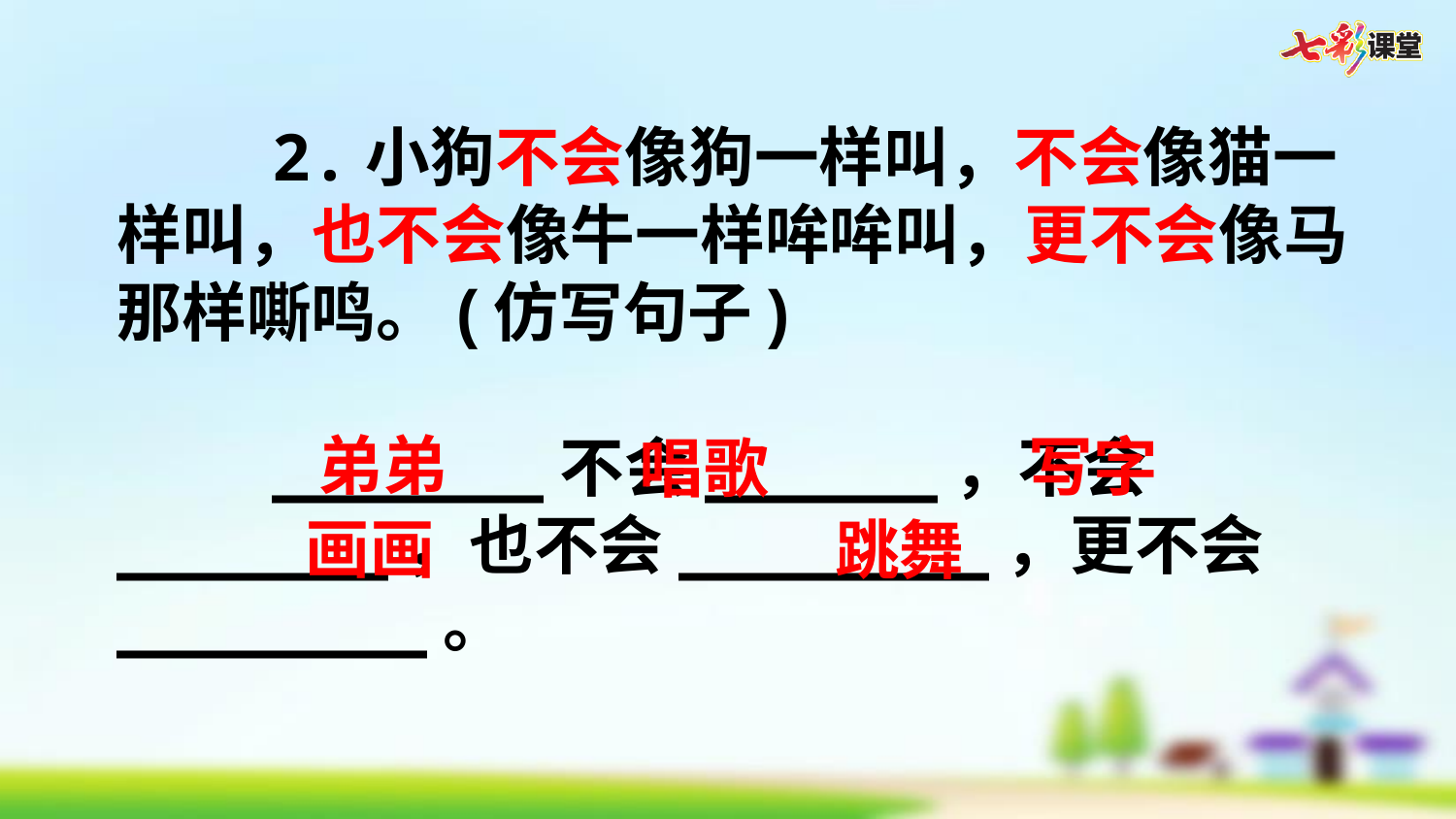

2.小狗不会像狗一样叫，不会像猫一样叫，也不会像牛一样哞哞叫，更不会像马那样嘶鸣。(仿写句子)

    _______不会______，不会_______，也不会________，更不会________。
弟弟
写字
唱歌
画画
跳舞